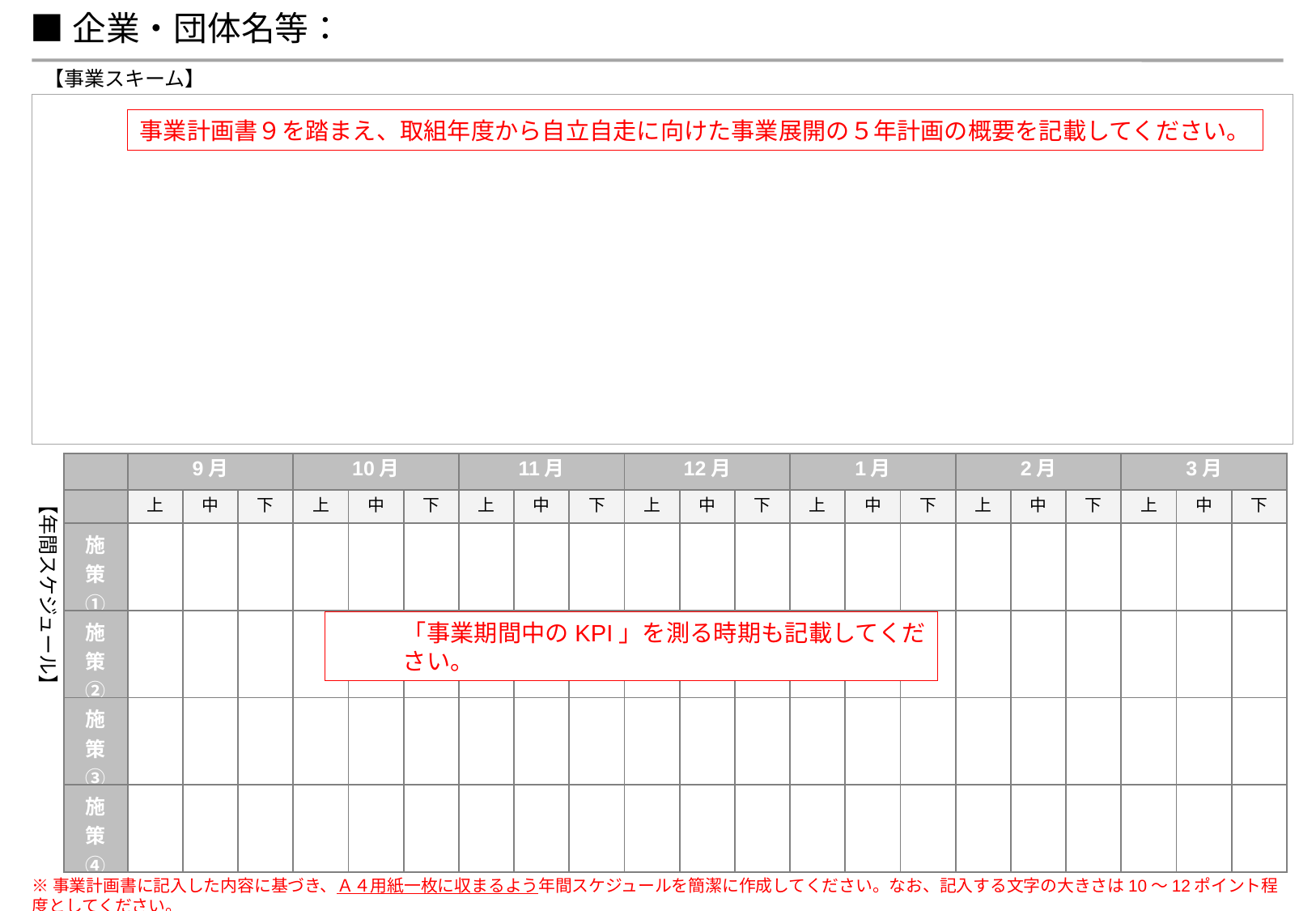

■企業・団体名等：
【事業スキーム】

事業計画書９を踏まえ、取組年度から自立自走に向けた事業展開の５年計画の概要を記載してください。
|  | 9月 |  |  | 10月 |  |  | 11月 |  |  | 12月 |  |  | 1月 |  |  | 2月 |  |  | 3月 |  |  |
| --- | --- | --- | --- | --- | --- | --- | --- | --- | --- | --- | --- | --- | --- | --- | --- | --- | --- | --- | --- | --- | --- |
|  | 上 | 中 | 下 | 上 | 中 | 下 | 上 | 中 | 下 | 上 | 中 | 下 | 上 | 中 | 下 | 上 | 中 | 下 | 上 | 中 | 下 |
| 施策① |  |  |  |  |  |  |  |  |  |  |  |  |  |  |  |  |  |  |  |  |  |
| 施策② |  |  |  |  |  |  |  |  |  |  |  |  |  |  |  |  |  |  |  |  |  |
| 施策③ |  |  |  |  |  |  |  |  |  |  |  |  |  |  |  |  |  |  |  |  |  |
| 施策④ |  |  |  |  |  |  |  |  |  |  |  |  |  |  |  |  |  |  |  |  |  |
【年間スケジュール】
「事業期間中のKPI」を測る時期も記載してください。
※事業計画書に記入した内容に基づき、Ａ４用紙一枚に収まるよう年間スケジュールを簡潔に作成してください。なお、記入する文字の大きさは10～12ポイント程度としてください。